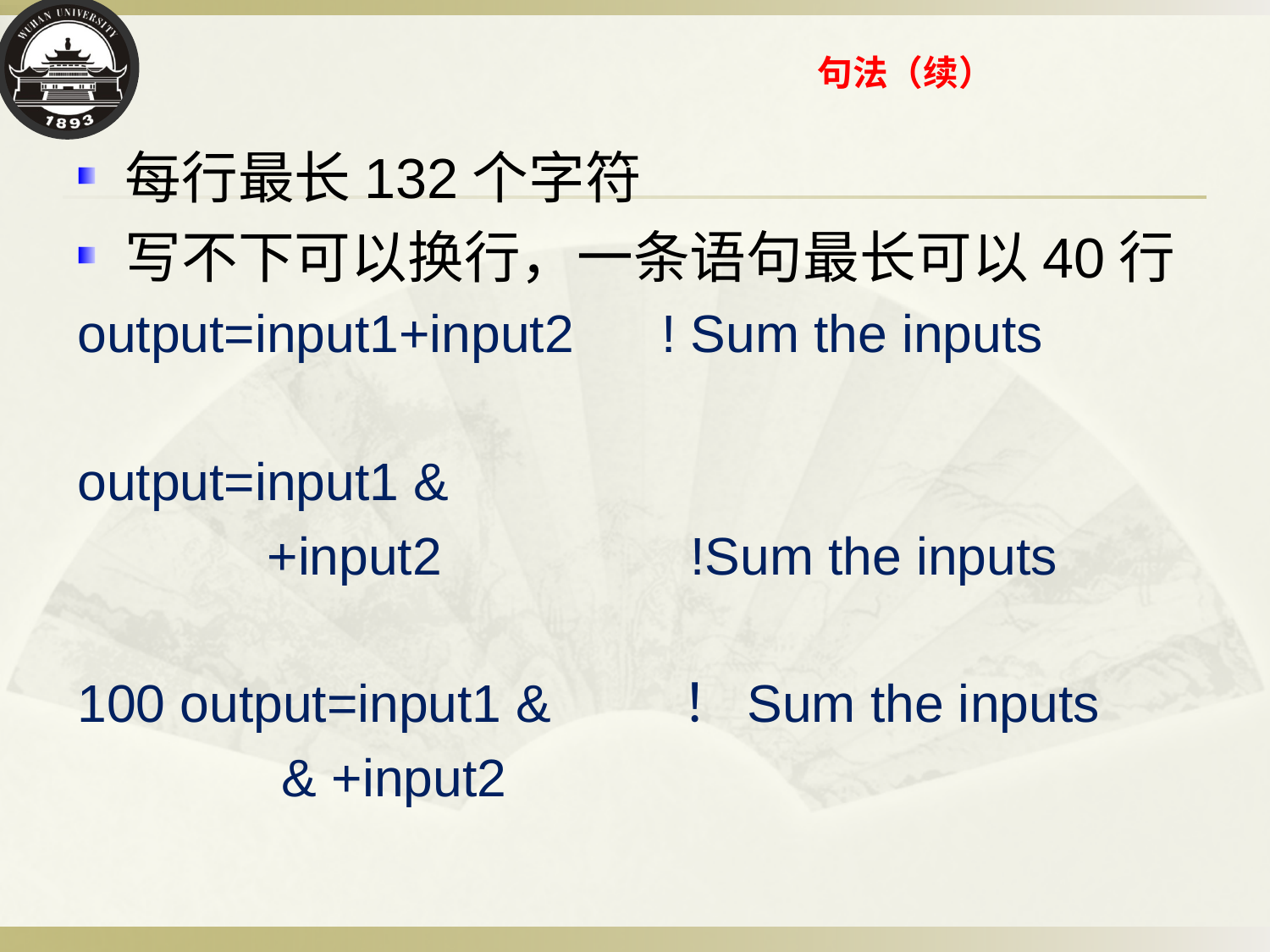

# 句法（续）
每行最长132个字符
写不下可以换行，一条语句最长可以40行
output=input1+input2      ! Sum the inputs

output=input1 &
             +input2                 !Sum the inputs

100 output=input1 &        ！Sum the inputs
              & +input2